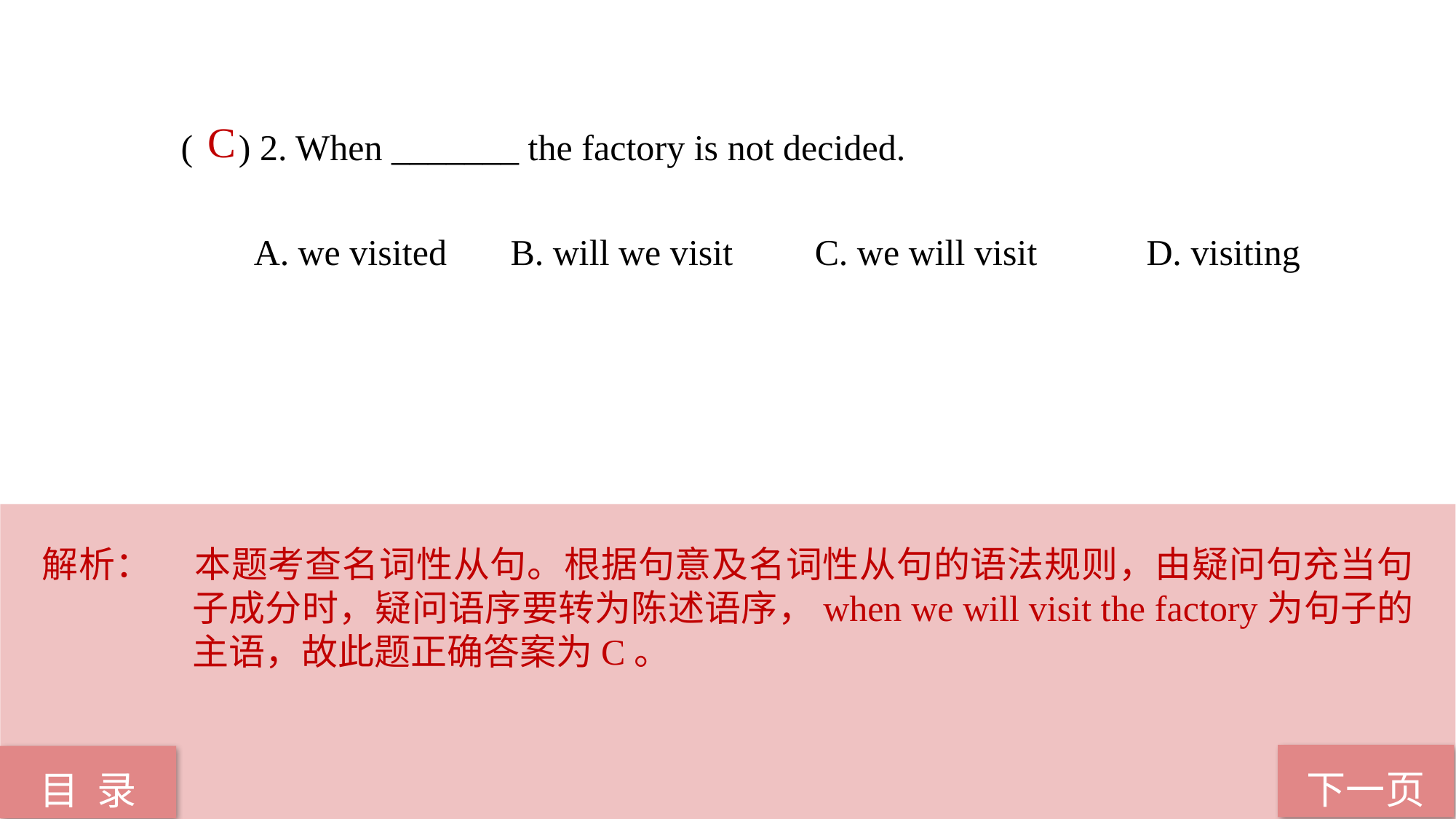

C
(     ) 2. When _______ the factory is not decided.

        A. we visited       B. will we visit         C. we will visit            D. visiting
解析：	本题考查名词性从句。根据句意及名词性从句的语法规则，由疑问句充当句子成分时，疑问语序要转为陈述语序，when we will visit the factory为句子的主语，故此题正确答案为C。